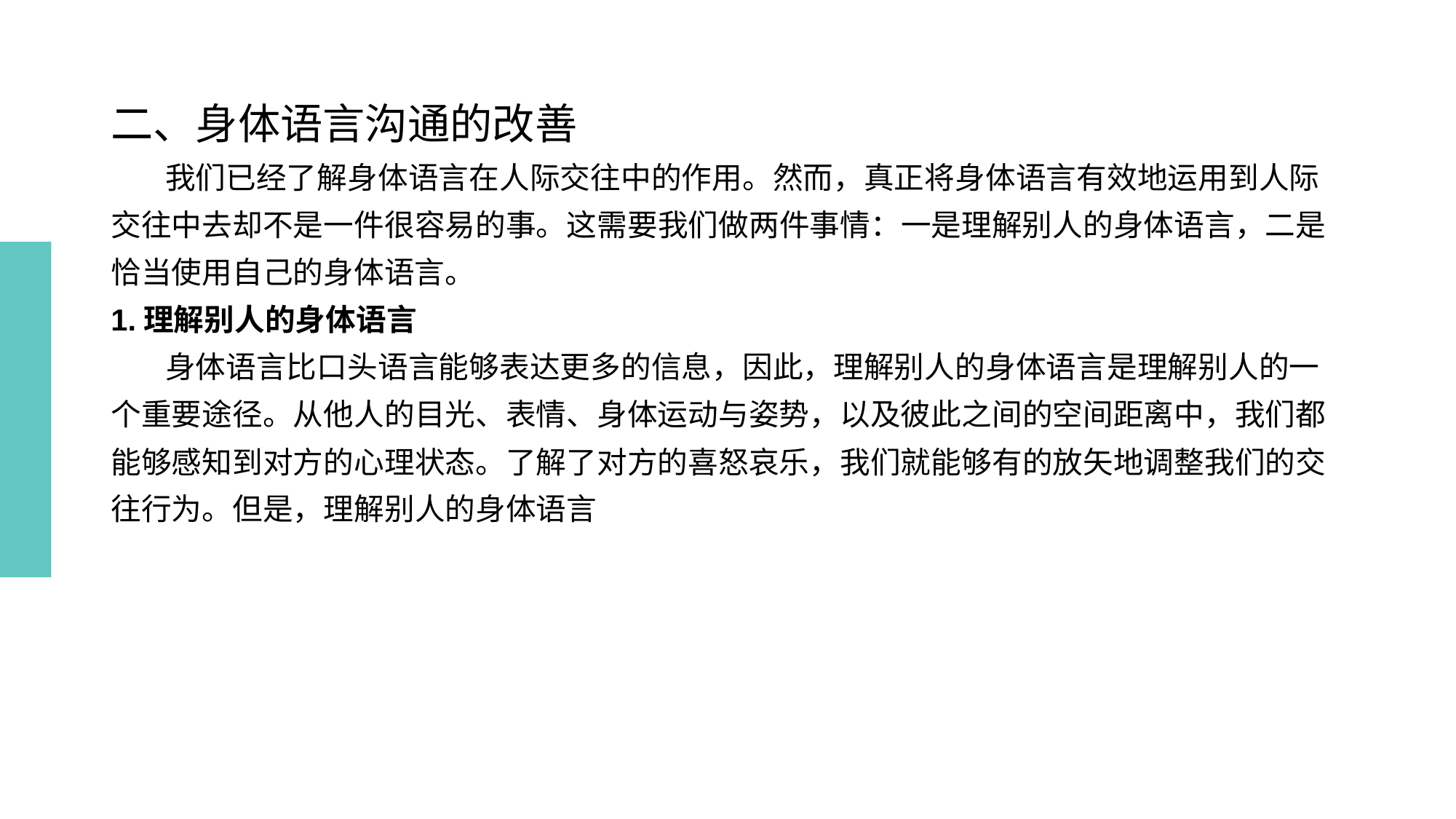

# 二、身体语言沟通的改善
       我们已经了解身体语言在人际交往中的作用。然而，真正将身体语言有效地运用到人际交往中去却不是一件很容易的事。这需要我们做两件事情：一是理解别人的身体语言，二是恰当使用自己的身体语言。
1.理解别人的身体语言
       身体语言比口头语言能够表达更多的信息，因此，理解别人的身体语言是理解别人的一个重要途径。从他人的目光、表情、身体运动与姿势，以及彼此之间的空间距离中，我们都能够感知到对方的心理状态。了解了对方的喜怒哀乐，我们就能够有的放矢地调整我们的交往行为。但是，理解别人的身体语言